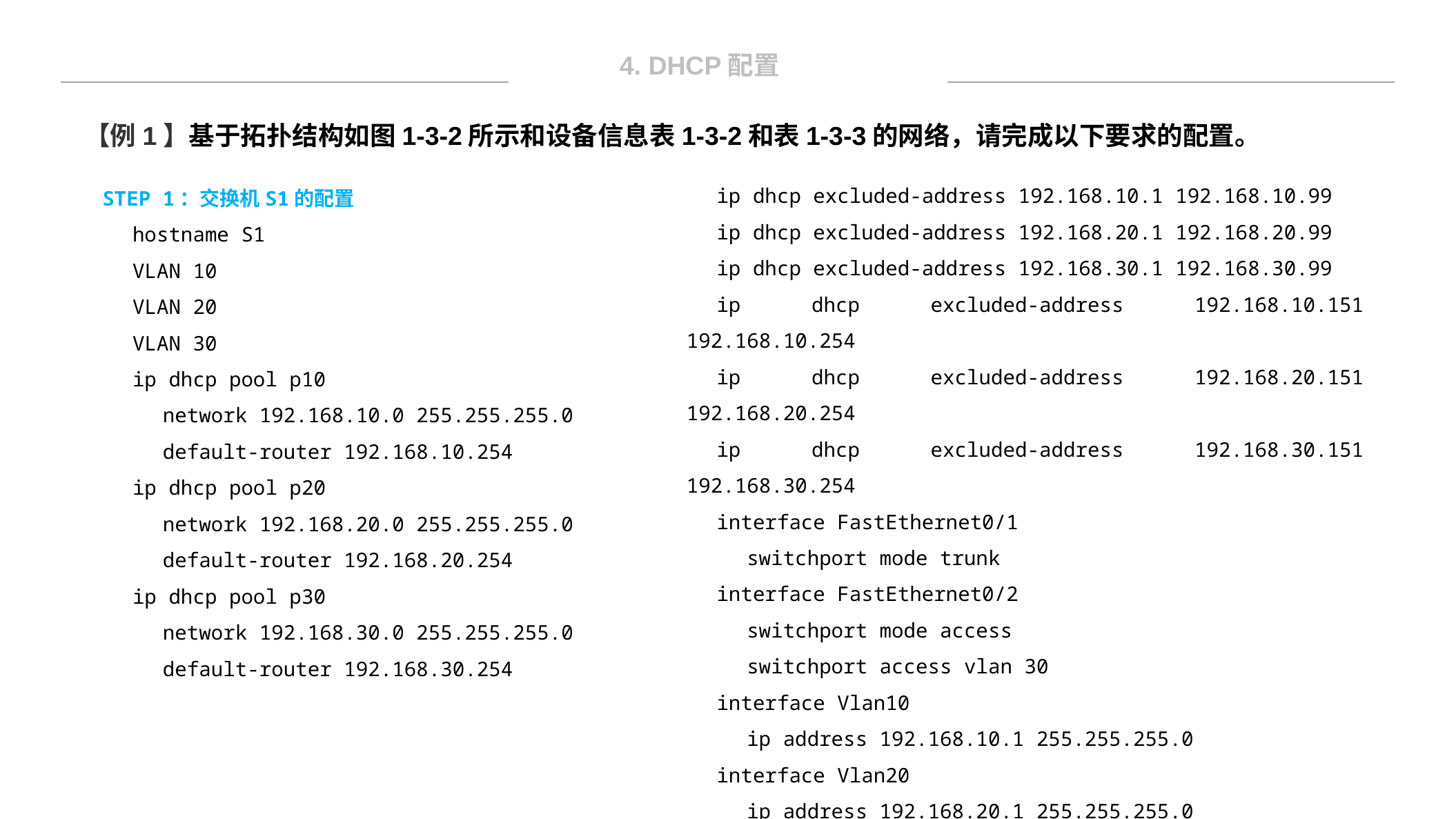

4. DHCP配置
【例1】基于拓扑结构如图1-3-2所示和设备信息表1-3-2和表1-3-3的网络，请完成以下要求的配置。
ip dhcp excluded-address 192.168.10.1 192.168.10.99
ip dhcp excluded-address 192.168.20.1 192.168.20.99
ip dhcp excluded-address 192.168.30.1 192.168.30.99
ip dhcp excluded-address 192.168.10.151 192.168.10.254
ip dhcp excluded-address 192.168.20.151 192.168.20.254
ip dhcp excluded-address 192.168.30.151 192.168.30.254
interface FastEthernet0/1
switchport mode trunk
interface FastEthernet0/2
switchport mode access
switchport access vlan 30
interface Vlan10
ip address 192.168.10.1 255.255.255.0
interface Vlan20
ip address 192.168.20.1 255.255.255.0
interface Vlan30
ip address 192.168.30.1 255.255.255.0
STEP 1：交换机S1的配置
hostname S1
VLAN 10
VLAN 20
VLAN 30
ip dhcp pool p10
network 192.168.10.0 255.255.255.0
default-router 192.168.10.254
ip dhcp pool p20
network 192.168.20.0 255.255.255.0
default-router 192.168.20.254
ip dhcp pool p30
network 192.168.30.0 255.255.255.0
default-router 192.168.30.254